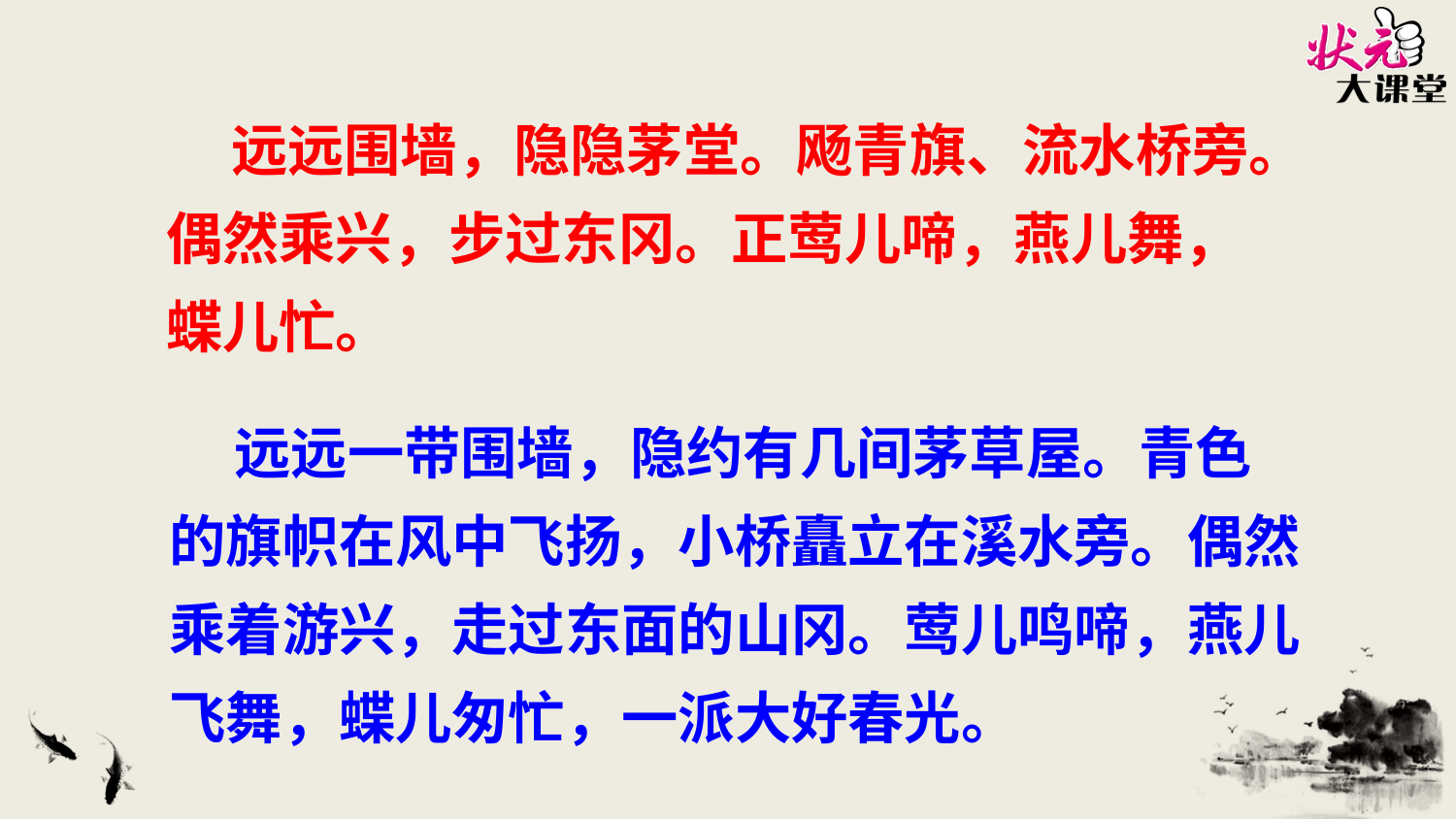

远远围墙，隐隐茅堂。飏青旗、流水桥旁。偶然乘兴，步过东冈。正莺儿啼，燕儿舞，蝶儿忙。
状元成才路
状元成才路
状元成才路
状元成才路
状元成才路
状元成才路
状元成才路
状元成才路
状元成才路
状元成才路
状元成才路
状元成才路
状元成才路
状元成才路
状元成才路
状元成才路
状元成才路
状元成才路
状元成才路
状元成才路
状元成才路
状元成才路
状元成才路
状元成才路
状元成才路
状元成才路
状元成才路
状元成才路
状元成才路
状元成才路
状元成才路
状元成才路
状元成才路
状元成才路
状元成才路
状元成才路
状元成才路
状元成才路
状元成才路
状元成才路
状元成才路
状元成才路
状元成才路
状元成才路
状元成才路
状元成才路
    远远一带围墙，隐约有几间茅草屋。青色的旗帜在风中飞扬，小桥矗立在溪水旁。偶然乘着游兴，走过东面的山冈。莺儿鸣啼，燕儿飞舞，蝶儿匆忙，一派大好春光。
状元成才路
状元成才路
状元成才路
状元成才路
状元成才路
状元成才路
状元成才路
状元成才路
状元成才路
状元成才路
状元成才路
状元成才路
状元成才路
状元成才路
状元成才路
状元成才路
状元成才路
状元成才路
状元成才路
状元成才路
状元成才路
状元成才路
状元成才路
状元成才路
状元成才路
状元成才路
状元成才路
状元成才路
状元成才路
状元成才路
状元成才路
状元成才路
状元成才路
状元成才路
状元成才路
状元成才路
状元成才路
状元成才路
状元成才路
状元成才路
状元成才路
状元成才路
状元成才路
状元成才路
状元成才路
状元成才路
状元成才路
状元成才路
状元成才路
状元成才路
状元成才路
状元成才路
状元成才路
状元成才路